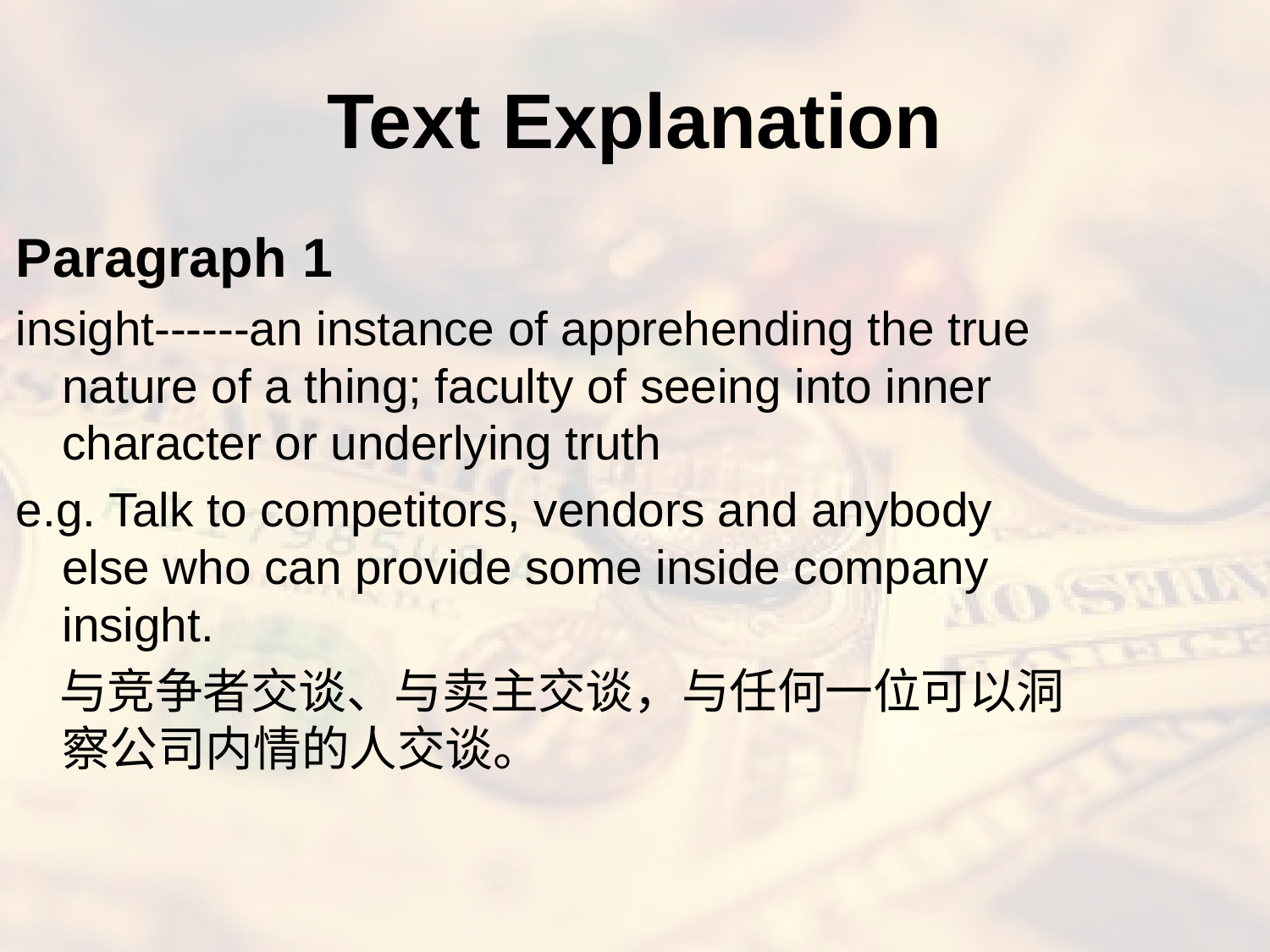

# Text Explanation
Paragraph 1
insight------an instance of apprehending the true nature of a thing; faculty of seeing into inner character or underlying truth
e.g. Talk to competitors, vendors and anybody else who can provide some inside company insight.
   与竞争者交谈、与卖主交谈，与任何一位可以洞察公司内情的人交谈。